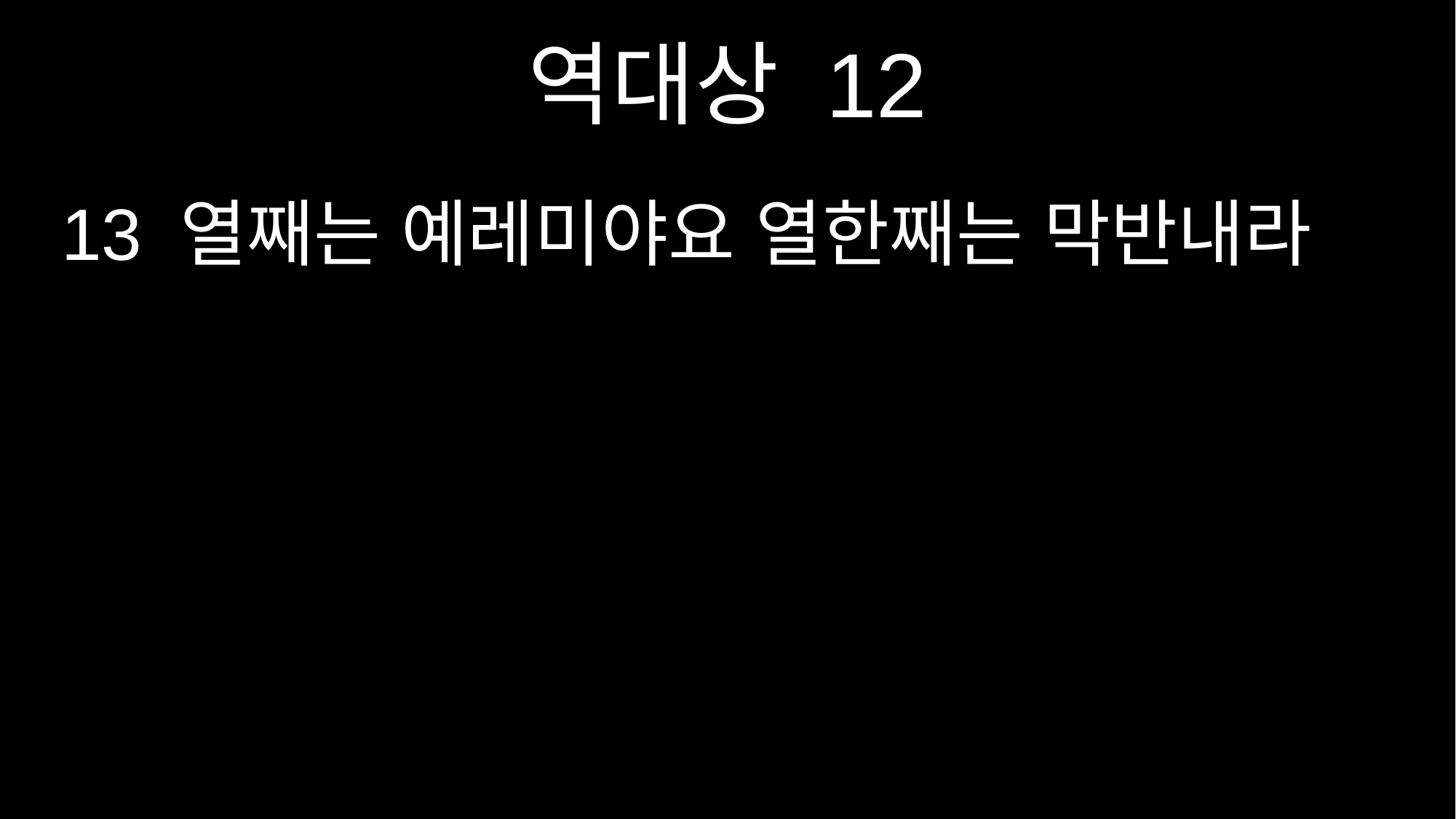

역대상 12
13 열째는 예레미야요 열한째는 막반내라